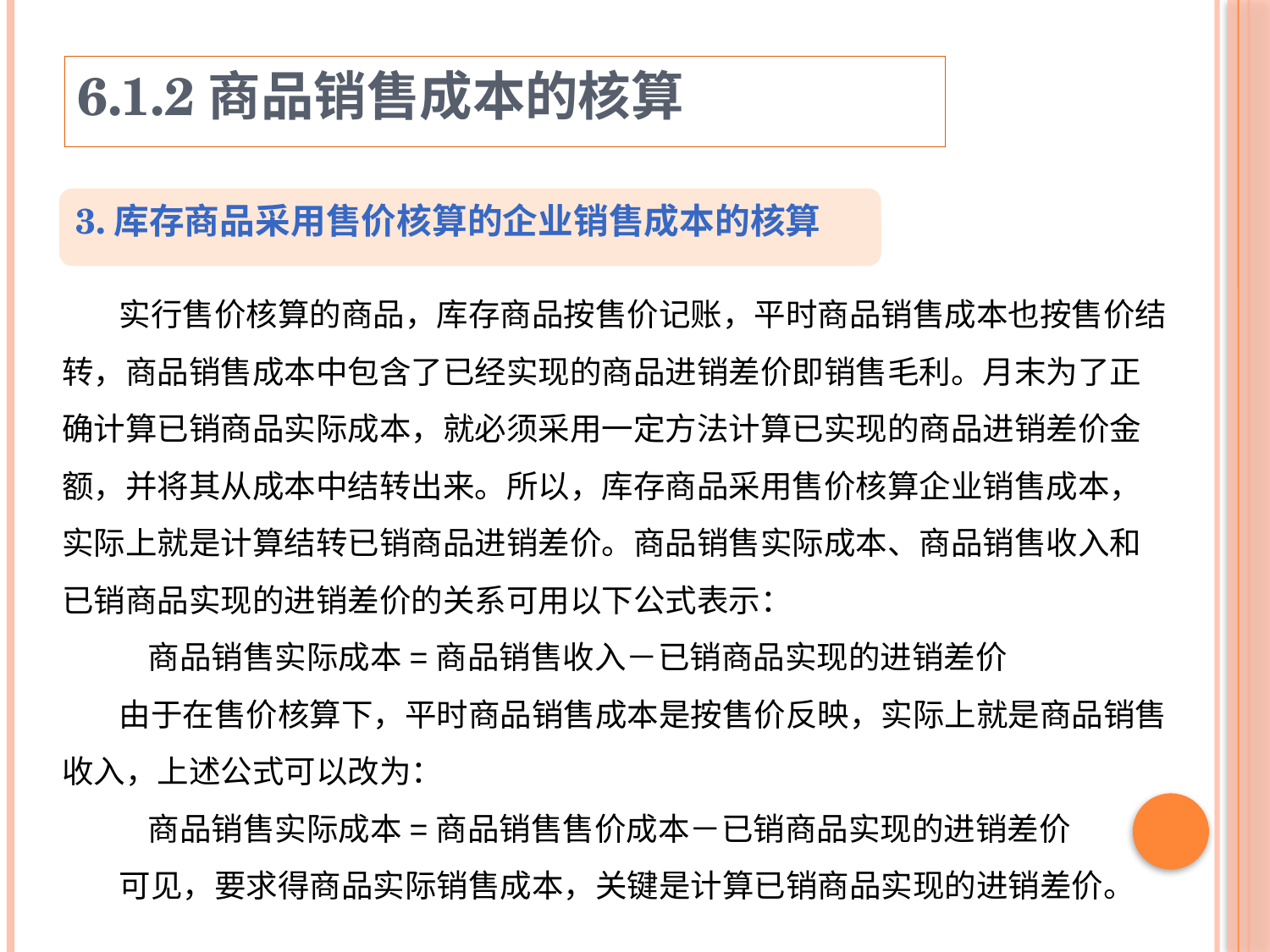

6.1.2商品销售成本的核算
3.库存商品采用售价核算的企业销售成本的核算
 实行售价核算的商品，库存商品按售价记账，平时商品销售成本也按售价结转，商品销售成本中包含了已经实现的商品进销差价即销售毛利。月末为了正确计算已销商品实际成本，就必须采用一定方法计算已实现的商品进销差价金额，并将其从成本中结转出来。所以，库存商品采用售价核算企业销售成本，实际上就是计算结转已销商品进销差价。商品销售实际成本、商品销售收入和已销商品实现的进销差价的关系可用以下公式表示：
     商品销售实际成本=商品销售收入－已销商品实现的进销差价
 由于在售价核算下，平时商品销售成本是按售价反映，实际上就是商品销售收入，上述公式可以改为：
     商品销售实际成本=商品销售售价成本－已销商品实现的进销差价
 可见，要求得商品实际销售成本，关键是计算已销商品实现的进销差价。